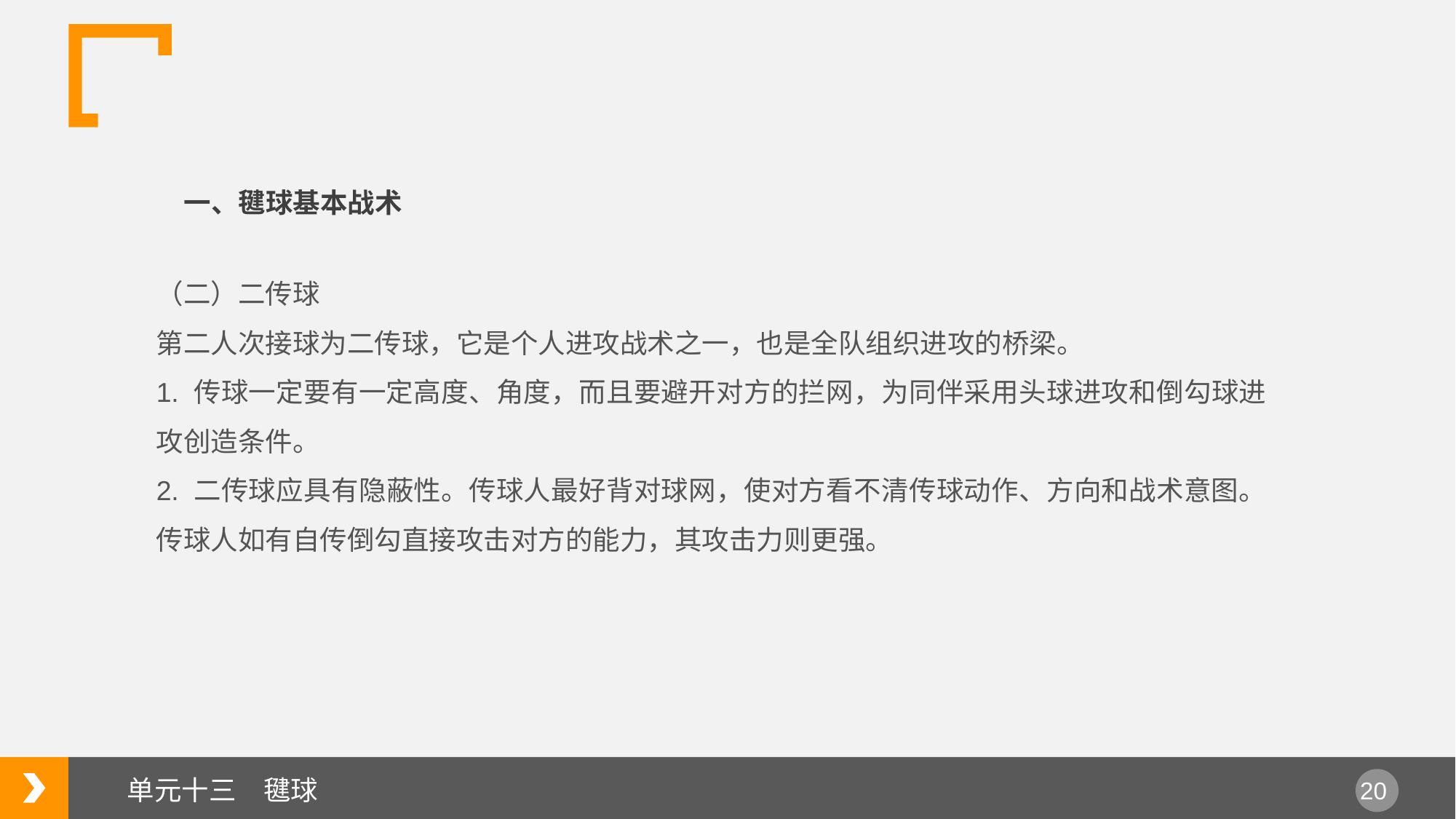

一、毽球基本战术
（二）二传球
第二人次接球为二传球，它是个人进攻战术之一，也是全队组织进攻的桥梁。
1. 传球一定要有一定高度、角度，而且要避开对方的拦网，为同伴采用头球进攻和倒勾球进攻创造条件。
2. 二传球应具有隐蔽性。传球人最好背对球网，使对方看不清传球动作、方向和战术意图。传球人如有自传倒勾直接攻击对方的能力，其攻击力则更强。
单元十三　毽球